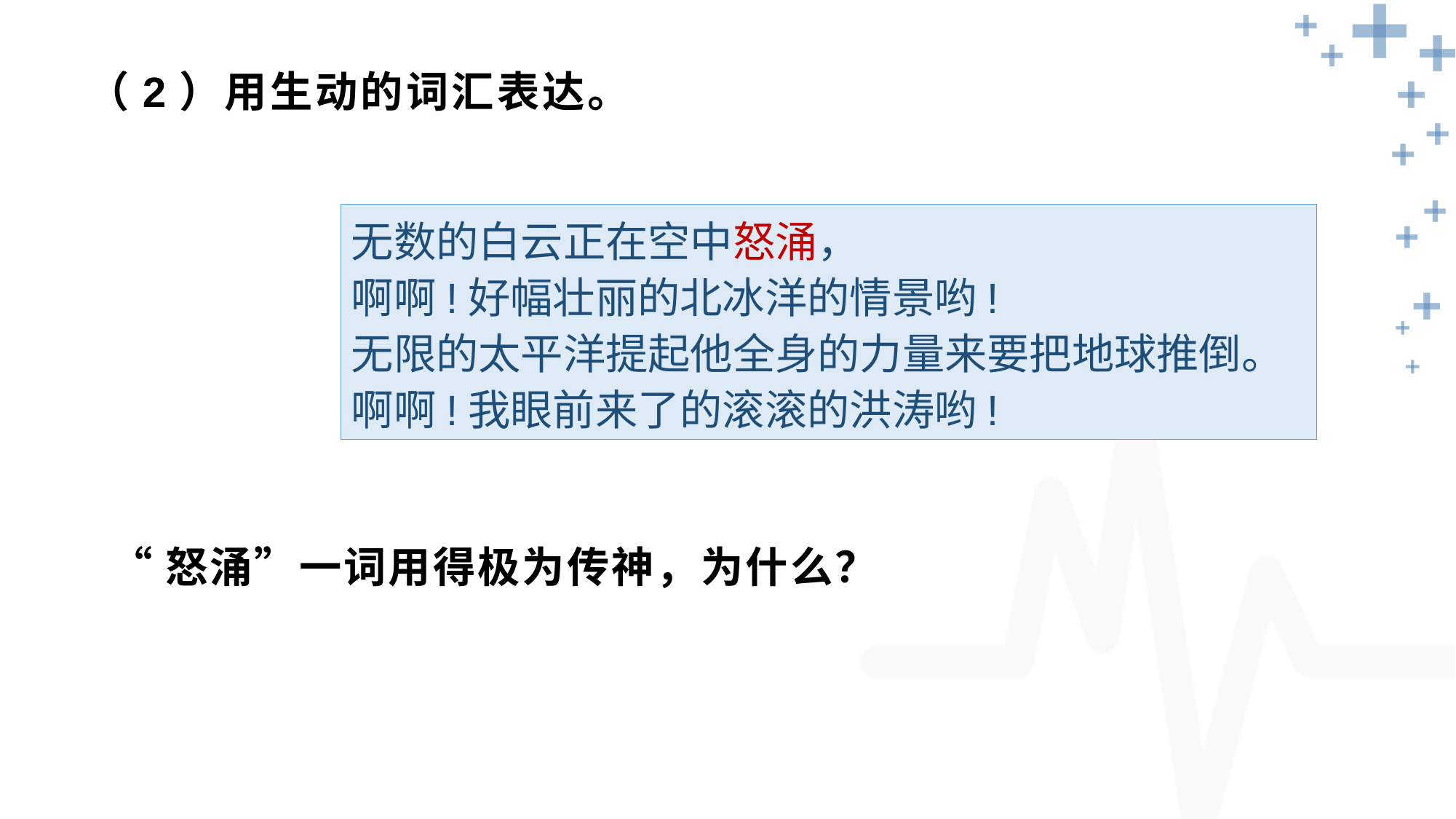

# （2）用生动的词汇表达。
无数的白云正在空中怒涌，
啊啊!好幅壮丽的北冰洋的情景哟!
无限的太平洋提起他全身的力量来要把地球推倒。
啊啊!我眼前来了的滚滚的洪涛哟!
“怒涌”一词用得极为传神，为什么？